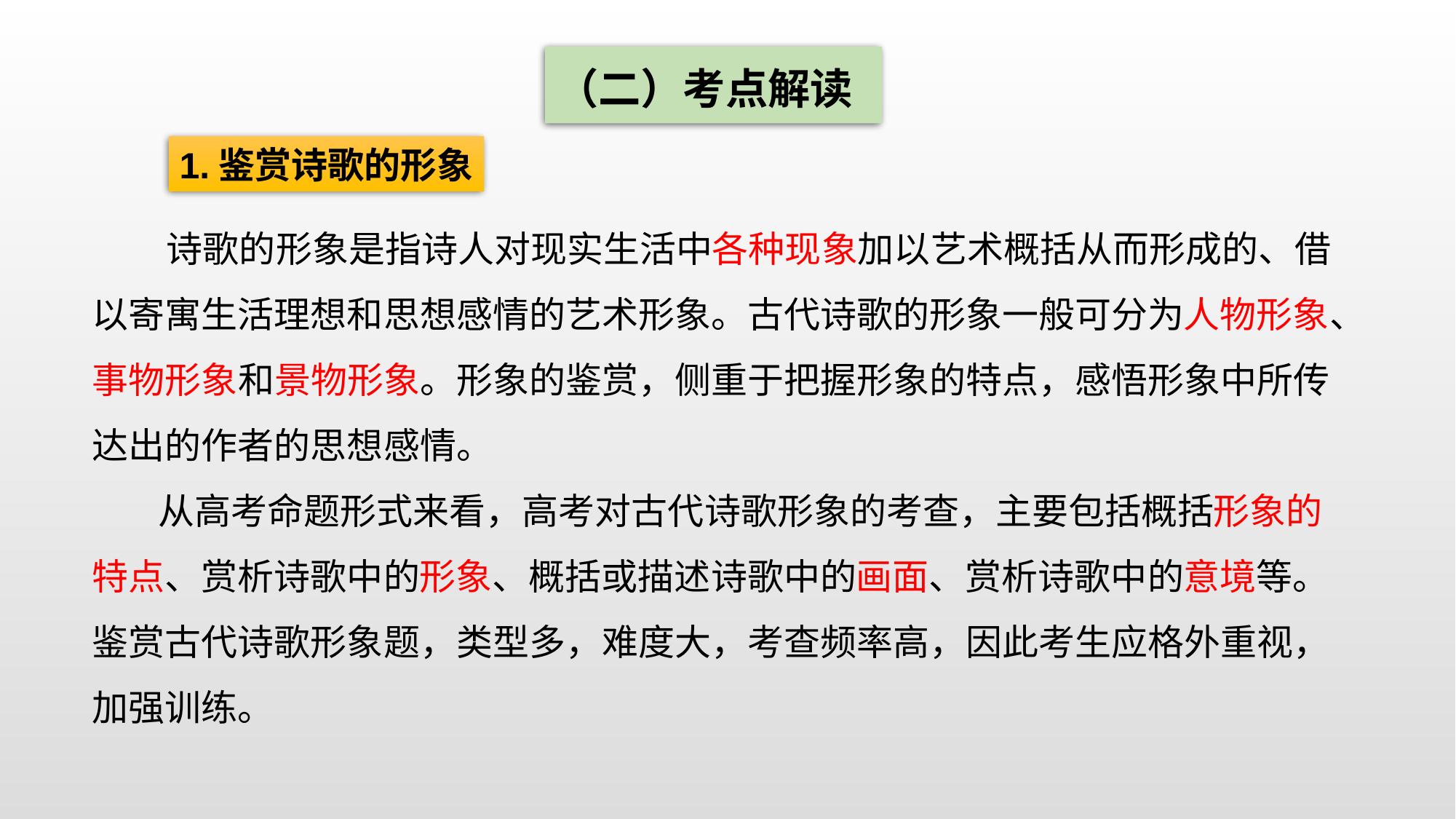

（二）考点解读
1.鉴赏诗歌的形象
        诗歌的形象是指诗人对现实生活中各种现象加以艺术概括从而形成的、借以寄寓生活理想和思想感情的艺术形象。古代诗歌的形象一般可分为人物形象、事物形象和景物形象。形象的鉴赏，侧重于把握形象的特点，感悟形象中所传达出的作者的思想感情。
       从高考命题形式来看，高考对古代诗歌形象的考查，主要包括概括形象的特点、赏析诗歌中的形象、概括或描述诗歌中的画面、赏析诗歌中的意境等。鉴赏古代诗歌形象题，类型多，难度大，考查频率高，因此考生应格外重视，加强训练。